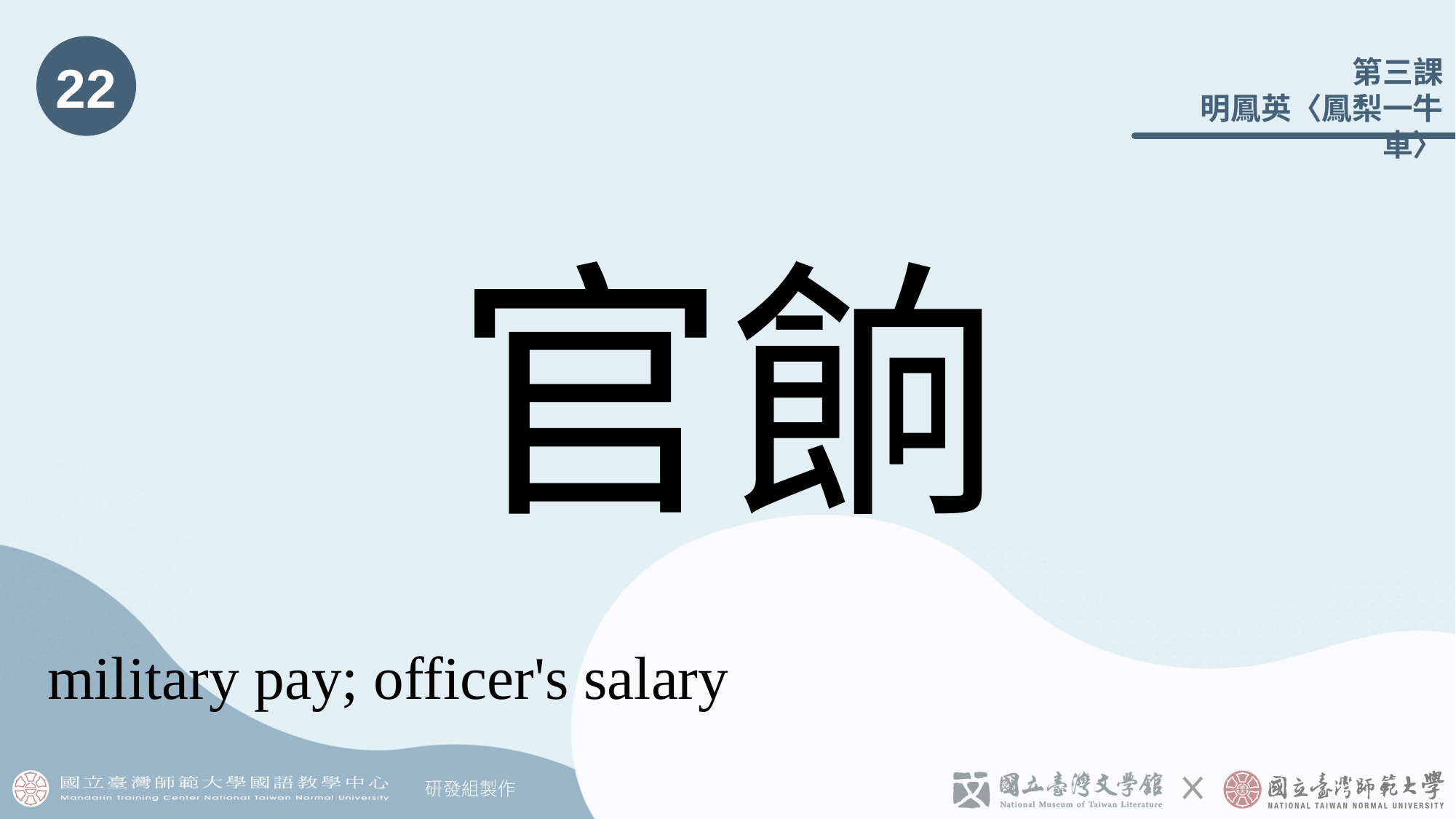

22
# 官餉
military pay; officer's salary